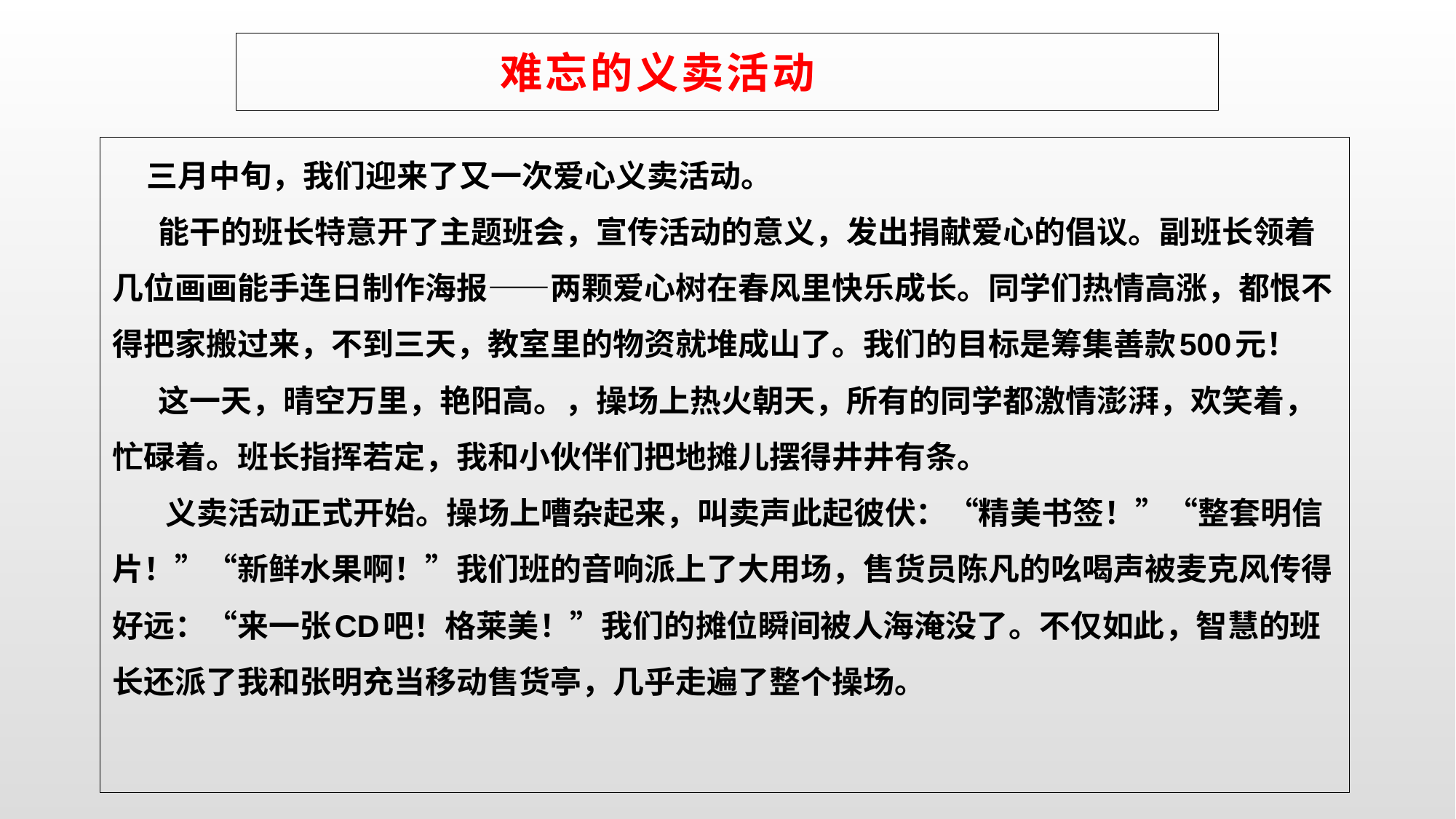

难忘的义卖活动
        三月中旬，我们迎来了又一次爱心义卖活动。
      能干的班长特意开了主题班会，宣传活动的意义，发出捐献爱心的倡议。副班长领着几位画画能手连日制作海报——两颗爱心树在春风里快乐成长。同学们热情高涨，都恨不得把家搬过来，不到三天，教室里的物资就堆成山了。我们的目标是筹集善款500元！
      这一天，晴空万里，艳阳高。，操场上热火朝天，所有的同学都激情澎湃，欢笑着，忙碌着。班长指挥若定，我和小伙伴们把地摊儿摆得井井有条。
       义卖活动正式开始。操场上嘈杂起来，叫卖声此起彼伏：“精美书签！”“整套明信片！”“新鲜水果啊！”我们班的音响派上了大用场，售货员陈凡的吆喝声被麦克风传得好远：“来一张CD吧！格莱美！”我们的摊位瞬间被人海淹没了。不仅如此，智慧的班长还派了我和张明充当移动售货亭，几乎走遍了整个操场。